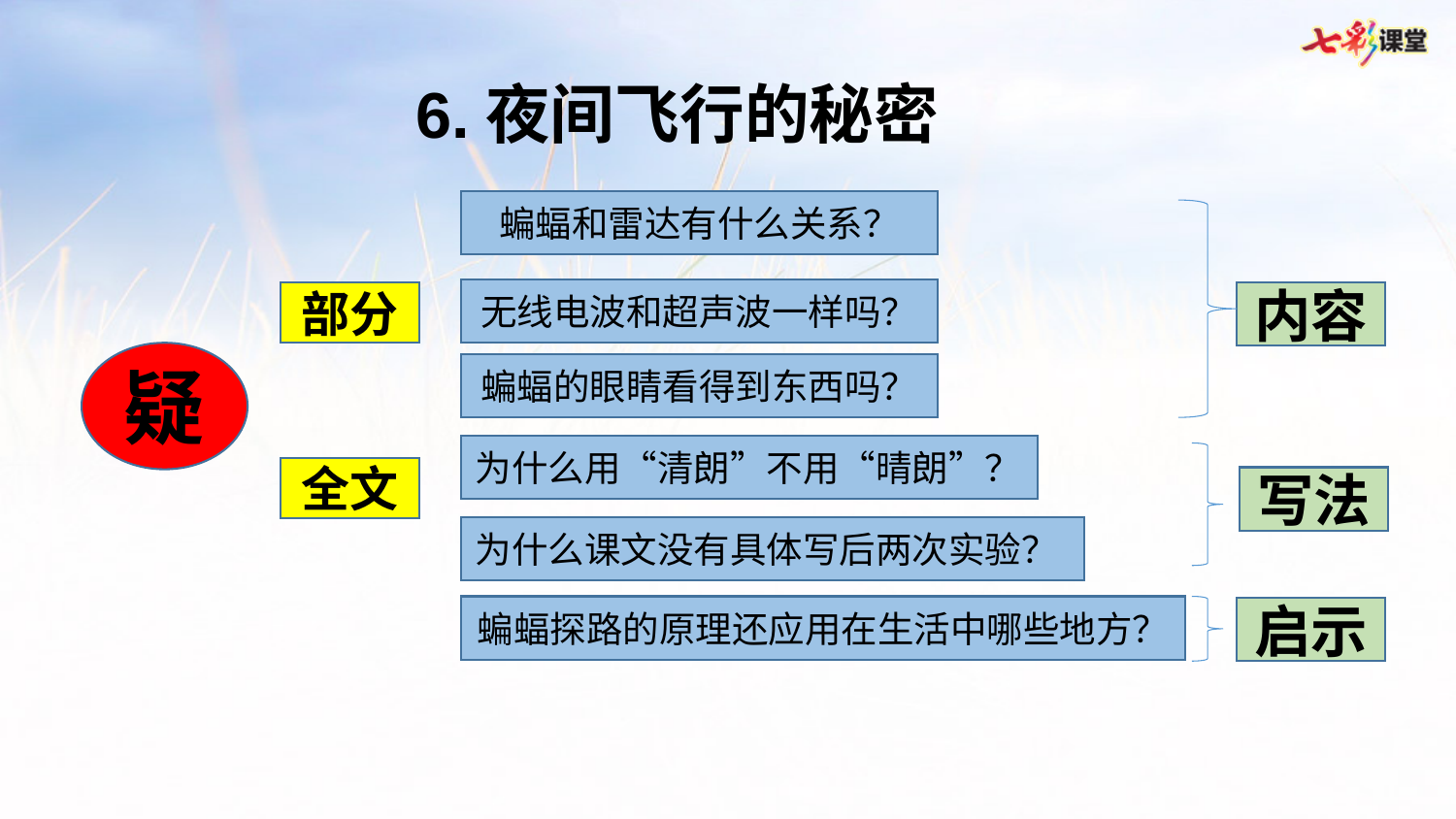

6.夜间飞行的秘密
蝙蝠和雷达有什么关系？

无线电波和超声波一样吗？
部分
内容
疑
蝙蝠的眼睛看得到东西吗？
为什么用“清朗”不用“晴朗”？

全文
写法
为什么课文没有具体写后两次实验？

蝙蝠探路的原理还应用在生活中哪些地方？
启示